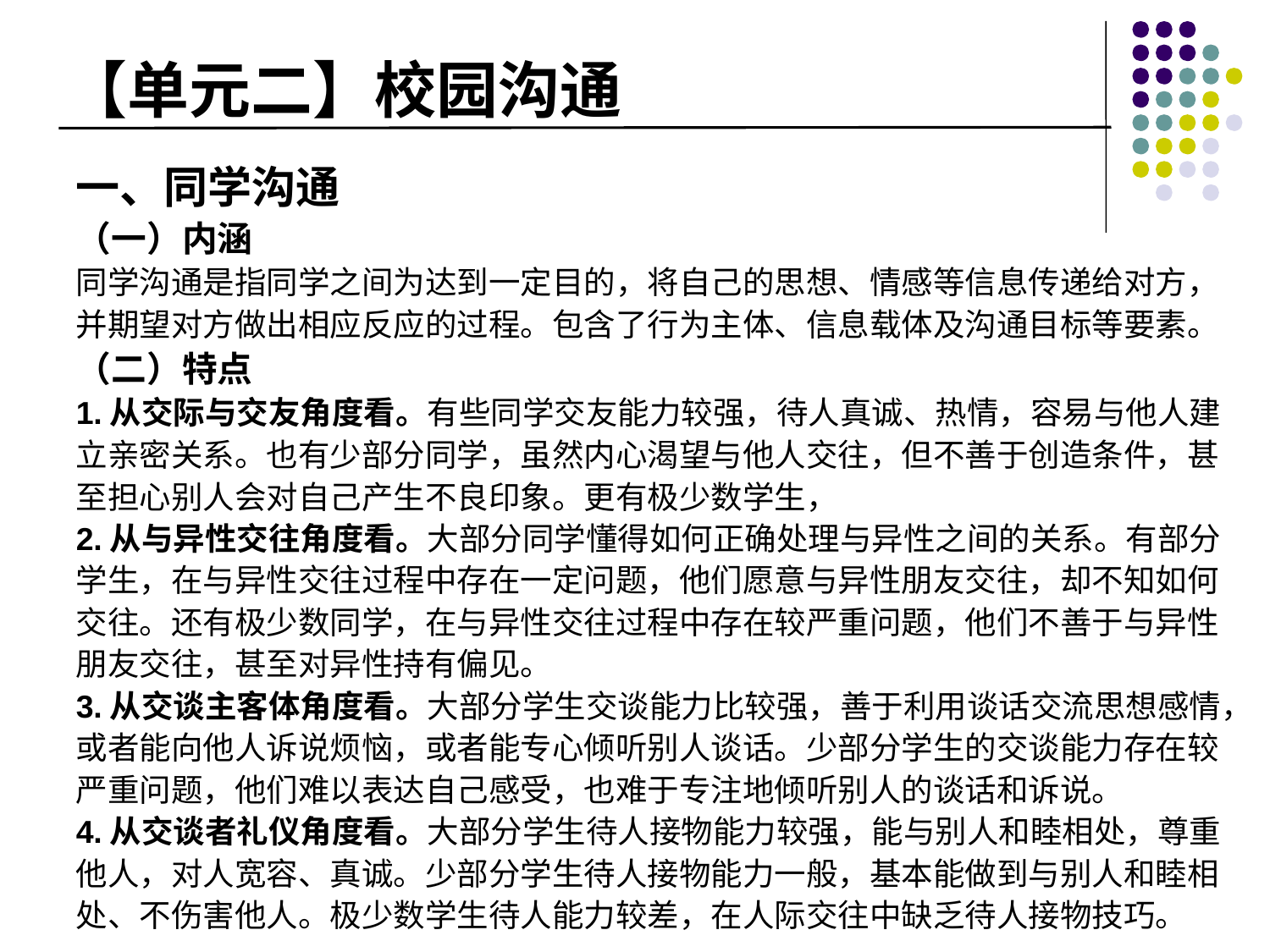

# 【单元二】校园沟通
一、同学沟通
（一）内涵
同学沟通是指同学之间为达到一定目的，将自己的思想、情感等信息传递给对方，并期望对方做出相应反应的过程。包含了行为主体、信息载体及沟通目标等要素。
（二）特点
1.从交际与交友角度看。有些同学交友能力较强，待人真诚、热情，容易与他人建立亲密关系。也有少部分同学，虽然内心渴望与他人交往，但不善于创造条件，甚至担心别人会对自己产生不良印象。更有极少数学生，
2.从与异性交往角度看。大部分同学懂得如何正确处理与异性之间的关系。有部分学生，在与异性交往过程中存在一定问题，他们愿意与异性朋友交往，却不知如何交往。还有极少数同学，在与异性交往过程中存在较严重问题，他们不善于与异性朋友交往，甚至对异性持有偏见。
3.从交谈主客体角度看。大部分学生交谈能力比较强，善于利用谈话交流思想感情，或者能向他人诉说烦恼，或者能专心倾听别人谈话。少部分学生的交谈能力存在较严重问题，他们难以表达自己感受，也难于专注地倾听别人的谈话和诉说。
4.从交谈者礼仪角度看。大部分学生待人接物能力较强，能与别人和睦相处，尊重他人，对人宽容、真诚。少部分学生待人接物能力一般，基本能做到与别人和睦相处、不伤害他人。极少数学生待人能力较差，在人际交往中缺乏待人接物技巧。